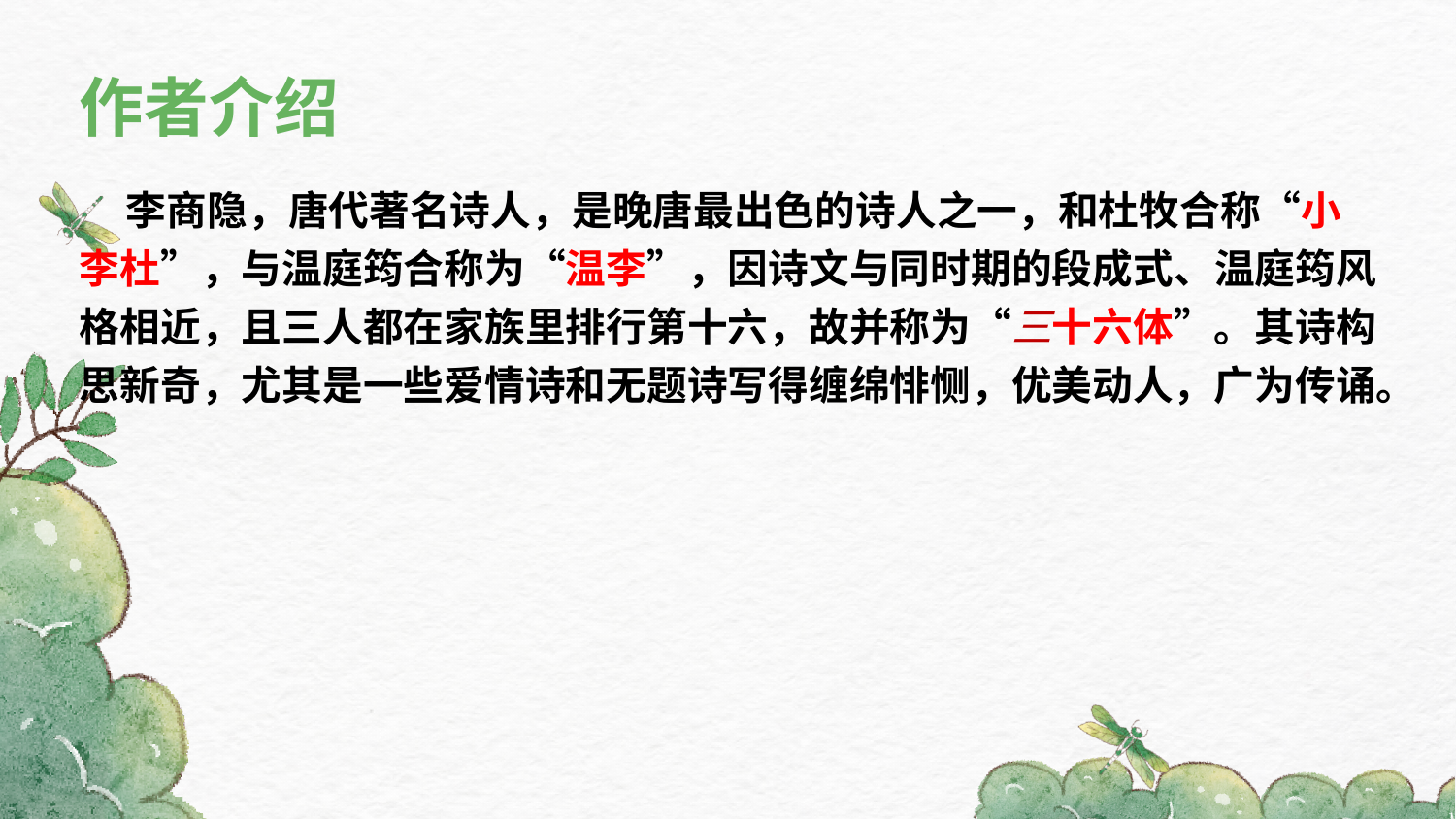

作者介绍
    李商隐，唐代著名诗人，是晚唐最出色的诗人之一，和杜牧合称“小李杜”，与温庭筠合称为“温李”，因诗文与同时期的段成式、温庭筠风格相近，且三人都在家族里排行第十六，故并称为“三十六体”。其诗构思新奇，尤其是一些爱情诗和无题诗写得缠绵悱恻，优美动人，广为传诵。